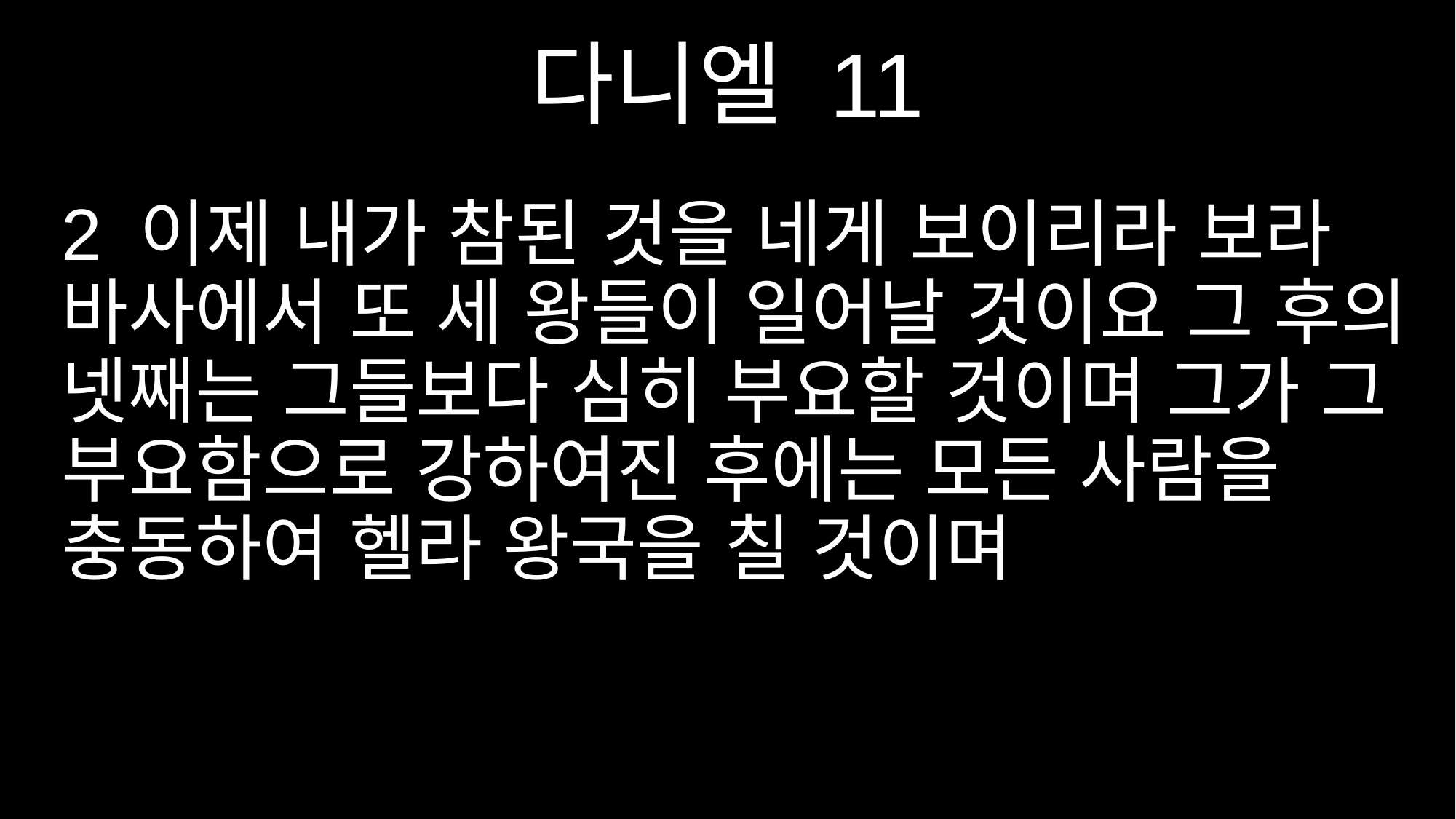

다니엘 11
2 이제 내가 참된 것을 네게 보이리라 보라 바사에서 또 세 왕들이 일어날 것이요 그 후의 넷째는 그들보다 심히 부요할 것이며 그가 그 부요함으로 강하여진 후에는 모든 사람을 충동하여 헬라 왕국을 칠 것이며